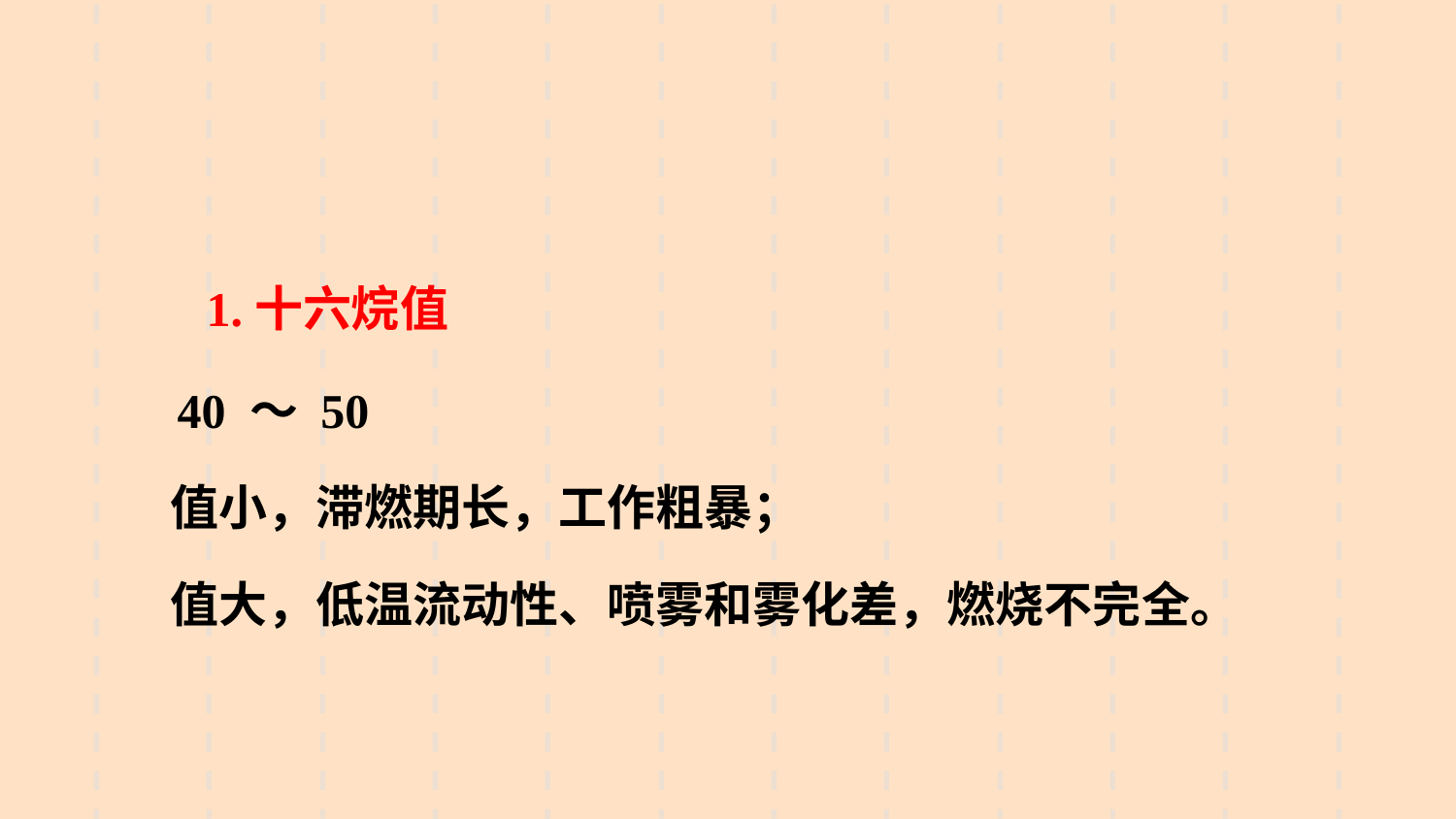

1.十六烷值
            40 ～ 50
值小，滞燃期长，工作粗暴；
值大，低温流动性、喷雾和雾化差，燃烧不完全。